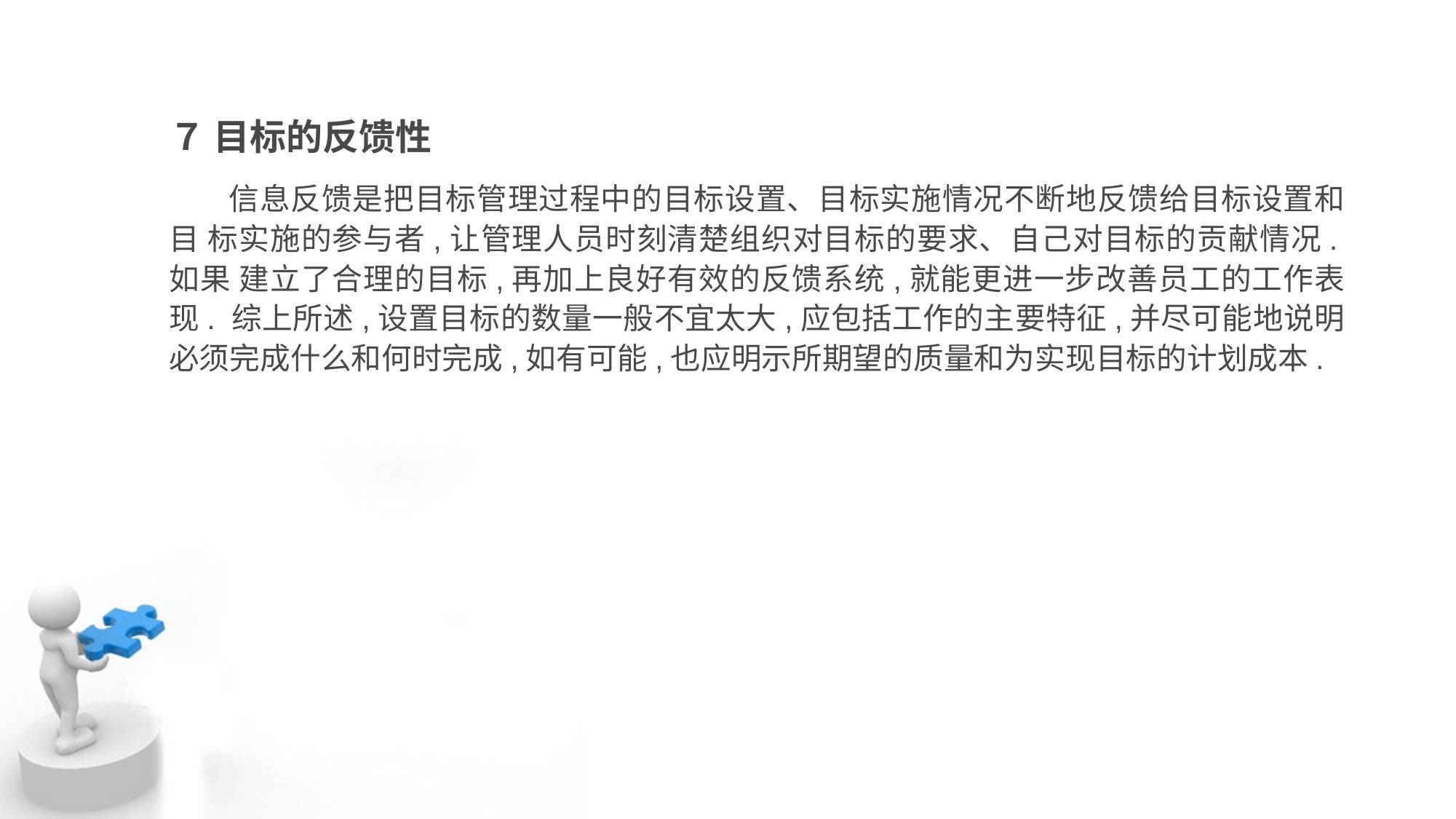

７ 目标的反馈性
       信息反馈是把目标管理过程中的目标设置、目标实施情况不断地反馈给目标设置和目 标实施的参与者,让管理人员时刻清楚组织对目标的要求、自己对目标的贡献情况.如果 建立了合理的目标,再加上良好有效的反馈系统,就能更进一步改善员工的工作表现. 综上所述,设置目标的数量一般不宜太大,应包括工作的主要特征,并尽可能地说明 必须完成什么和何时完成,如有可能,也应明示所期望的质量和为实现目标的计划成本.